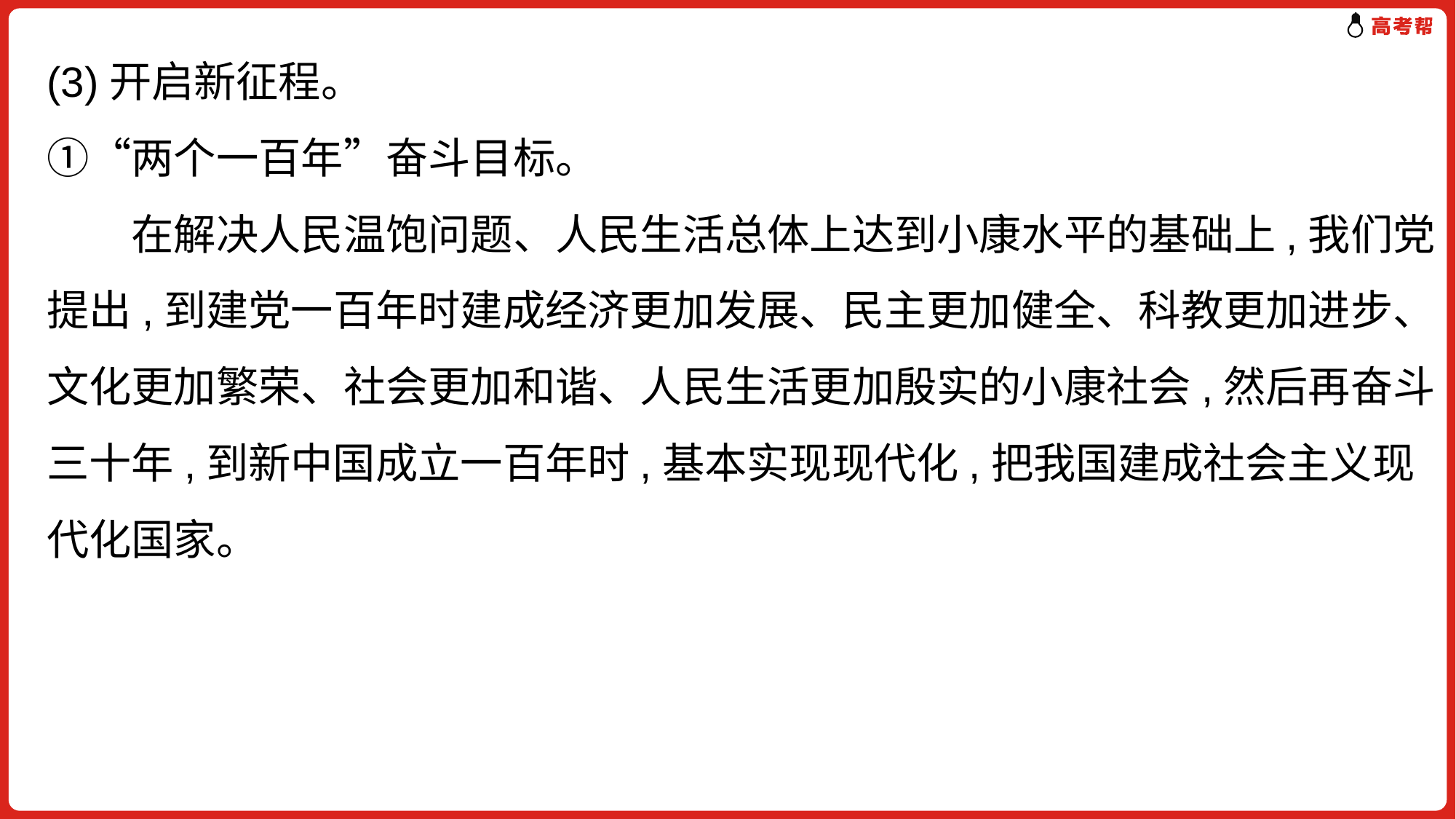

# (3)开启新征程。 ①“两个一百年”奋斗目标。 　　在解决人民温饱问题、人民生活总体上达到小康水平的基础上,我们党提出,到建党一百年时建成经济更加发展、民主更加健全、科教更加进步、文化更加繁荣、社会更加和谐、人民生活更加殷实的小康社会,然后再奋斗三十年,到新中国成立一百年时,基本实现现代化,把我国建成社会主义现代化国家。